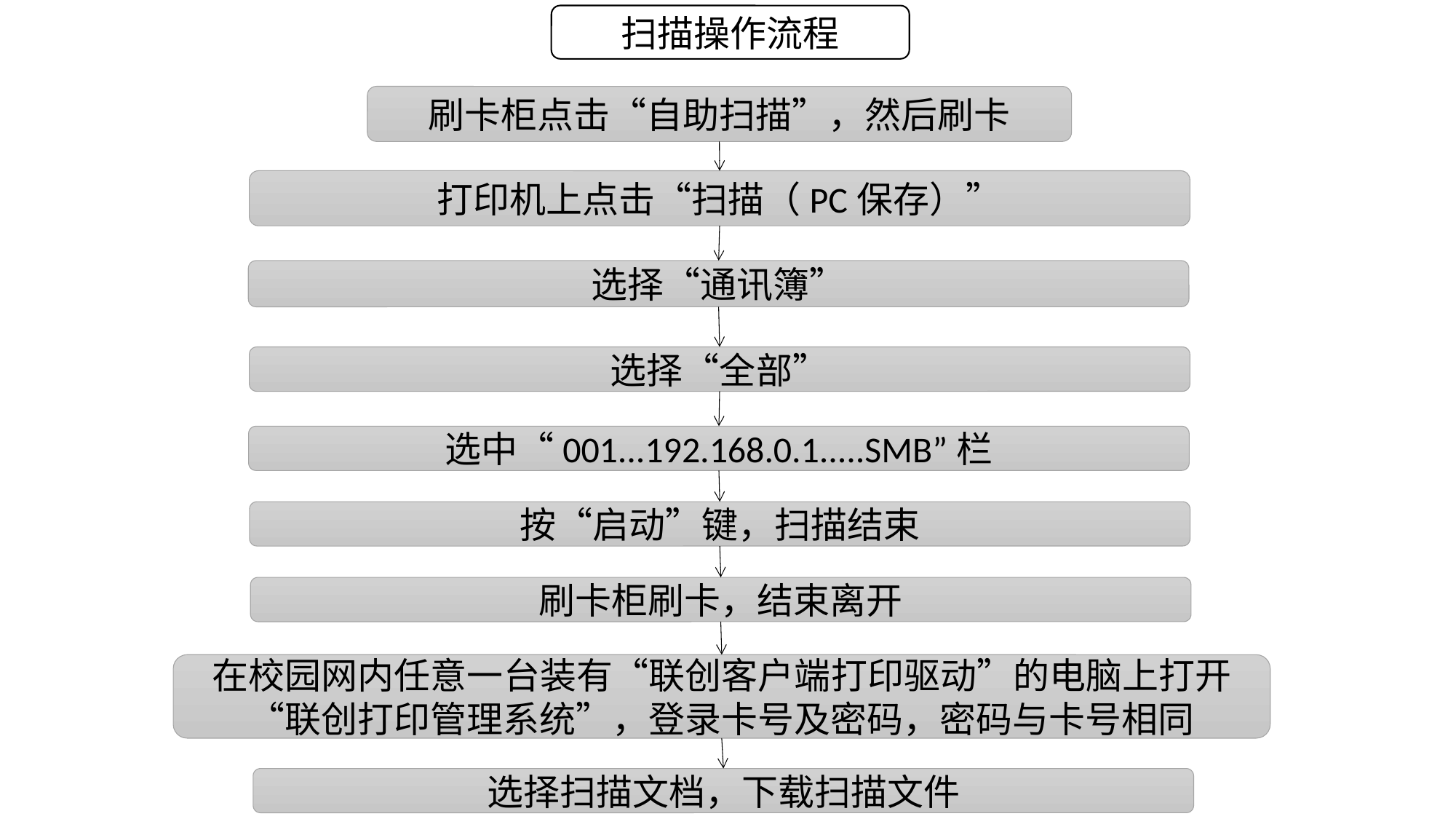

扫描操作流程
刷卡柜点击“自助扫描”，然后刷卡
打印机上点击“扫描（PC保存）”
选择“通讯簿”
选择“全部”
选中“001...192.168.0.1.....SMB”栏
按“启动”键，扫描结束
刷卡柜刷卡，结束离开
在校园网内任意一台装有“联创客户端打印驱动”的电脑上打开“联创打印管理系统”，登录卡号及密码，密码与卡号相同
选择扫描文档，下载扫描文件